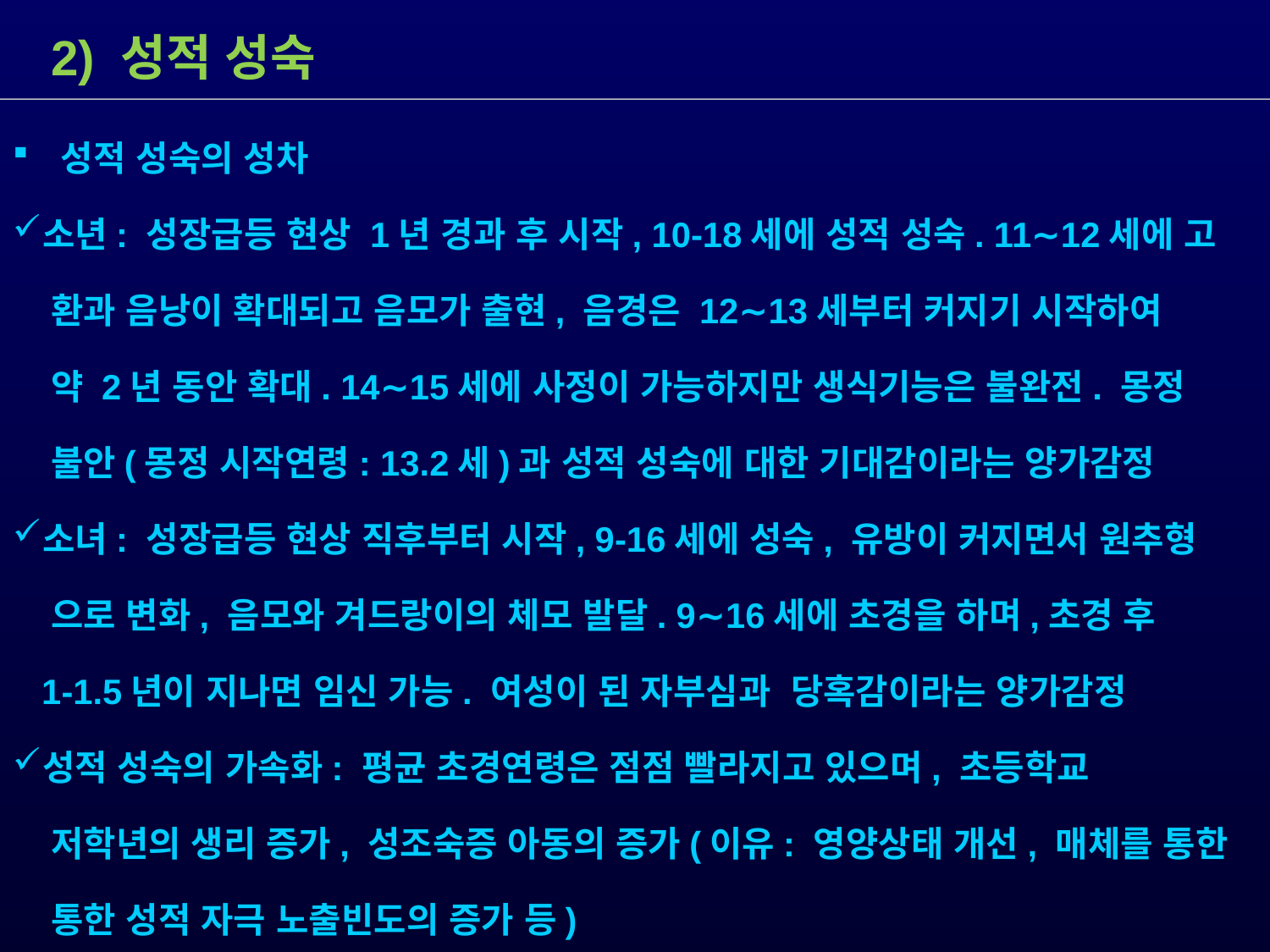

2) 성적 성숙
 성적 성숙의 성차
소년: 성장급등 현상 1년 경과 후 시작, 10-18세에 성적 성숙. 11∼12세에 고
   환과 음낭이 확대되고 음모가 출현, 음경은 12∼13세부터 커지기 시작하여
   약 2년 동안 확대. 14∼15세에 사정이 가능하지만 생식기능은 불완전. 몽정
   불안(몽정 시작연령: 13.2세)과 성적 성숙에 대한 기대감이라는 양가감정
소녀: 성장급등 현상 직후부터 시작, 9-16세에 성숙, 유방이 커지면서 원추형
   으로 변화, 음모와 겨드랑이의 체모 발달. 9∼16세에 초경을 하며,초경 후
   1-1.5년이 지나면 임신 가능. 여성이 된 자부심과  당혹감이라는 양가감정
성적 성숙의 가속화: 평균 초경연령은 점점 빨라지고 있으며, 초등학교
   저학년의 생리 증가, 성조숙증 아동의 증가(이유: 영양상태 개선, 매체를 통한
   통한 성적 자극 노출빈도의 증가 등)